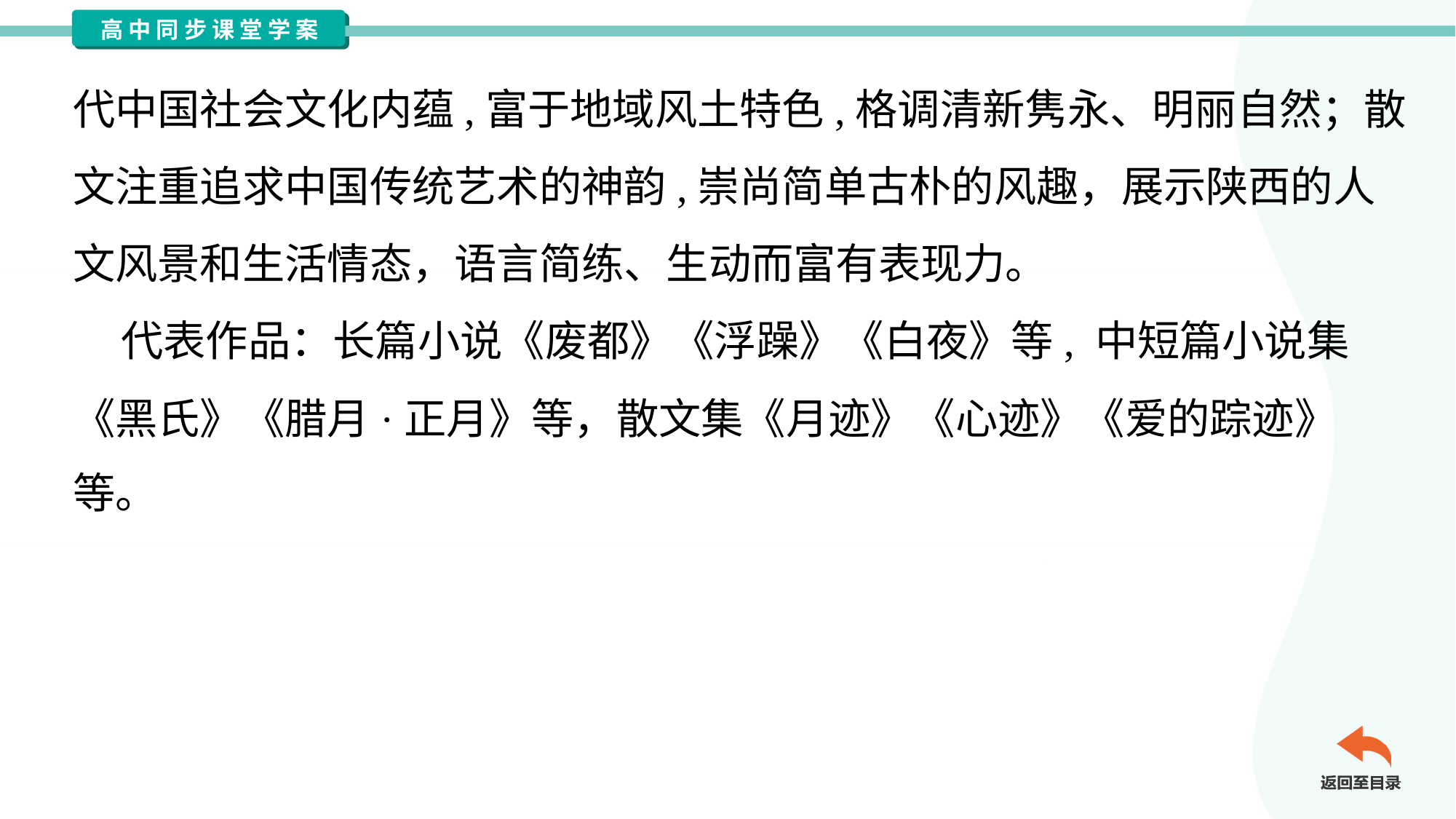

代中国社会文化内蕴,富于地域风土特色,格调清新隽永、明丽自然；散
文注重追求中国传统艺术的神韵,崇尚简单古朴的风趣，展示陕西的人
文风景和生活情态，语言简练、生动而富有表现力。
    代表作品：长篇小说《废都》《浮躁》《白夜》等, 中短篇小说集
《黑氏》《腊月·正月》等，散文集《月迹》《心迹》《爱的踪迹》
等。#1.2